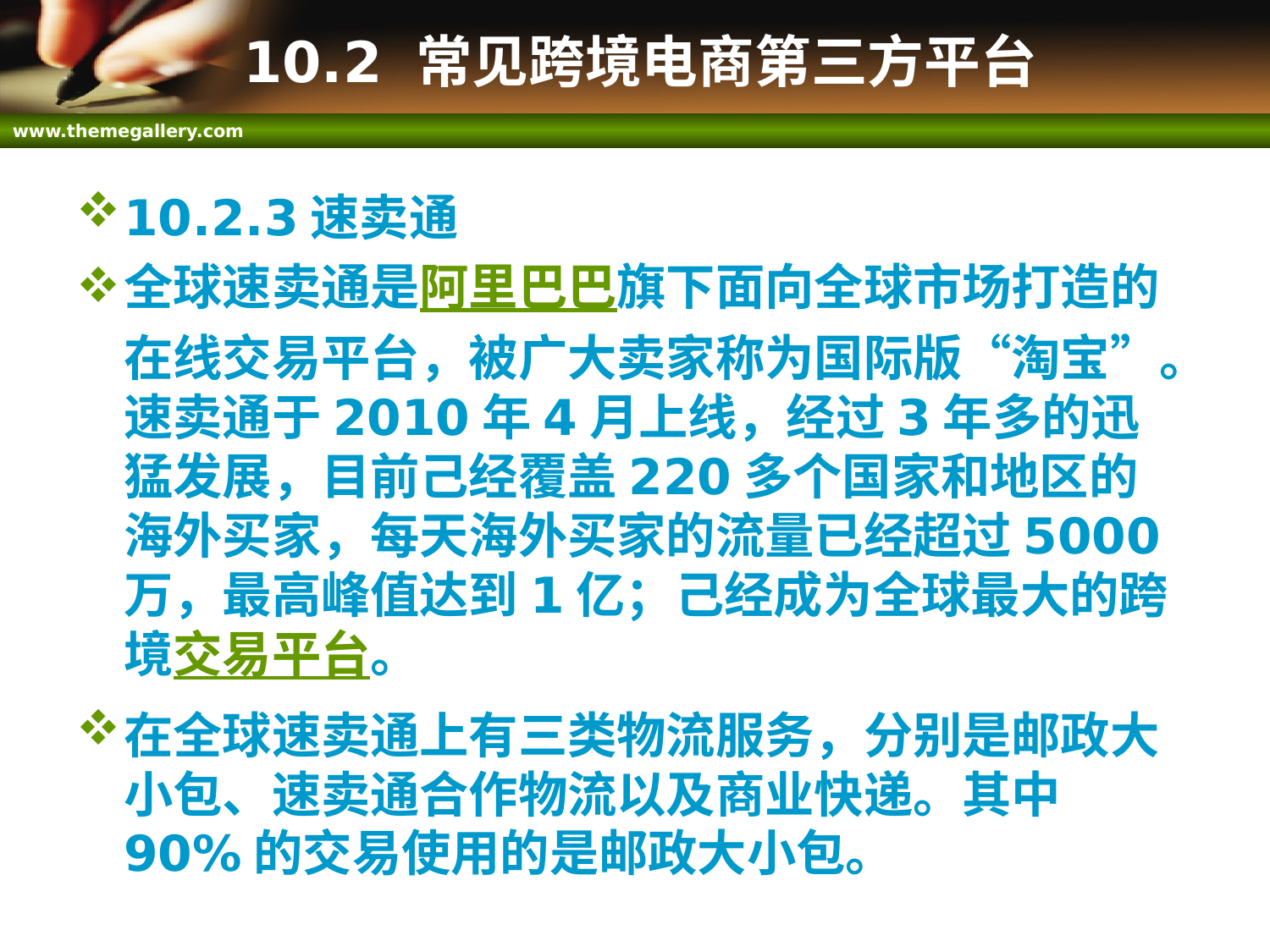

# 10.2 常见跨境电商第三方平台
10.2.3速卖通
全球速卖通是阿里巴巴旗下面向全球市场打造的在线交易平台，被广大卖家称为国际版“淘宝”。速卖通于2010年4月上线，经过3年多的迅猛发展，目前己经覆盖220多个国家和地区的海外买家，每天海外买家的流量已经超过5000万，最高峰值达到1亿；己经成为全球最大的跨境交易平台。
在全球速卖通上有三类物流服务，分别是邮政大小包、速卖通合作物流以及商业快递。其中90%的交易使用的是邮政大小包。